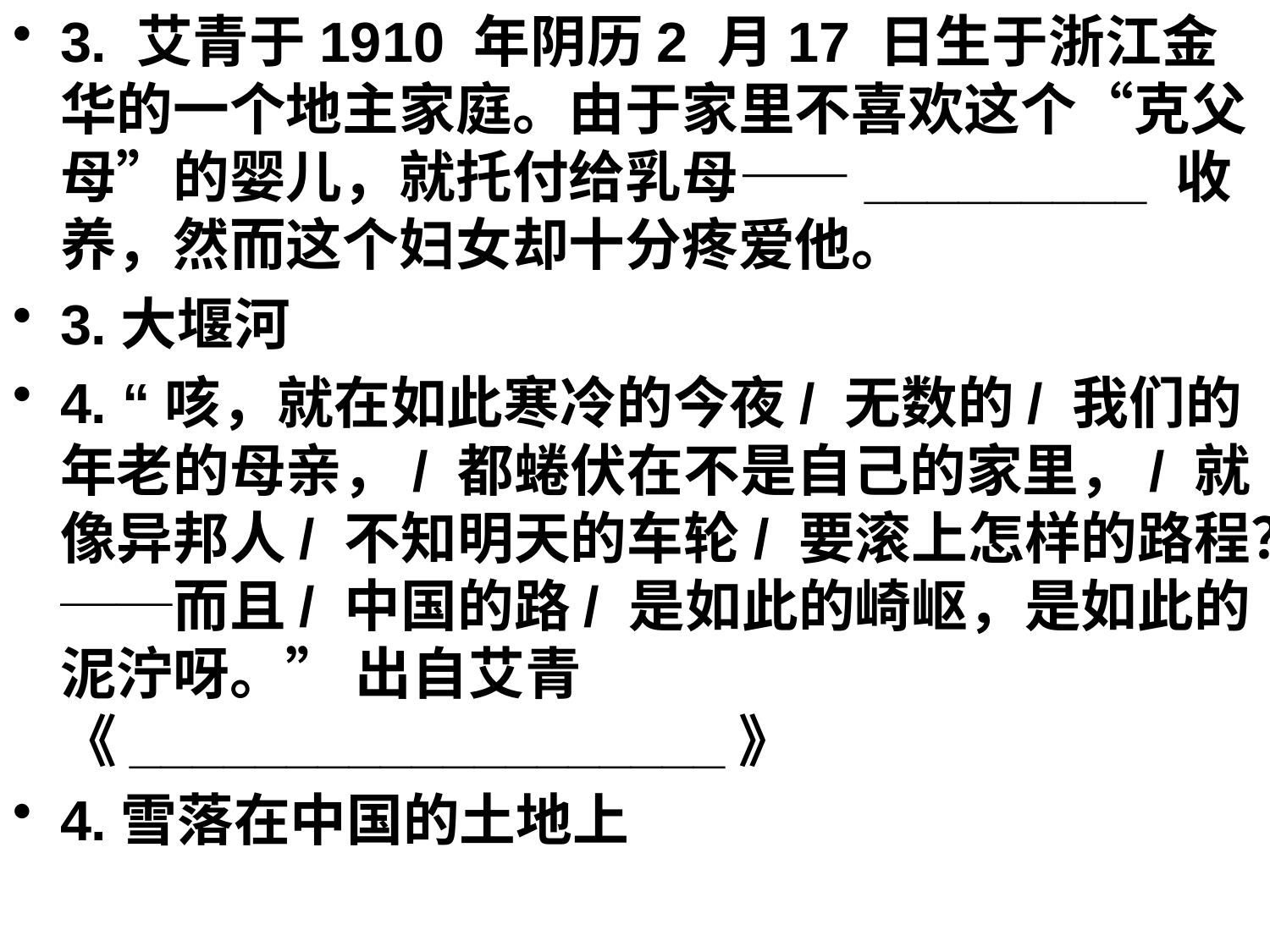

3. 艾青于1910 年阴历2 月17 日生于浙江金华的一个地主家庭。由于家里不喜欢这个“克父母”的婴儿，就托付给乳母——_________ 收养，然而这个妇女却十分疼爱他。
3.大堰河
4. “咳，就在如此寒冷的今夜/ 无数的/ 我们的年老的母亲，/ 都蜷伏在不是自己的家里，/ 就像异邦人/ 不知明天的车轮/ 要滚上怎样的路程？──而且/ 中国的路/ 是如此的崎岖，是如此的泥泞呀。” 出自艾青《___________________》
4.雪落在中国的土地上